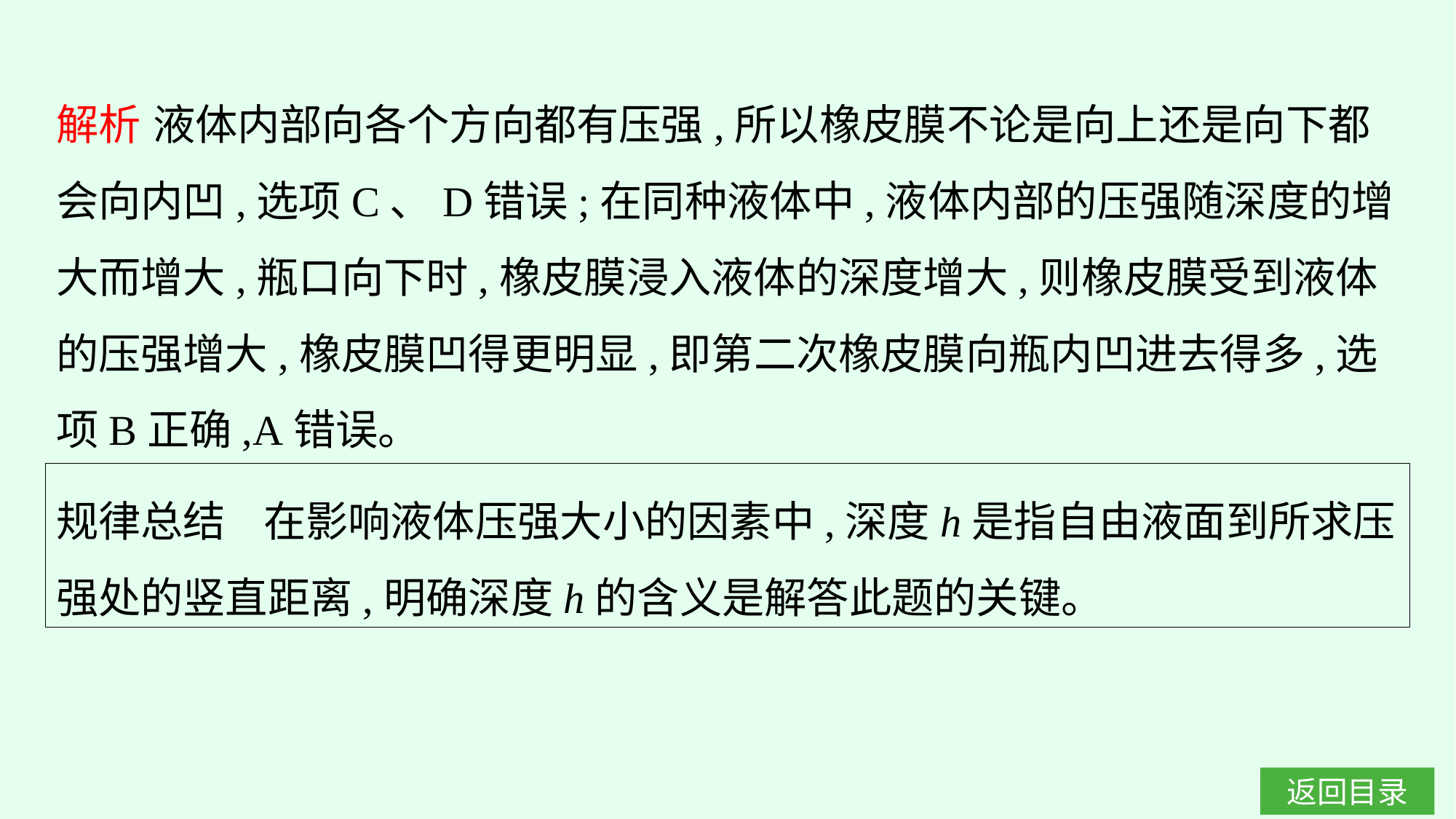

解析 液体内部向各个方向都有压强,所以橡皮膜不论是向上还是向下都会向内凹,选项C、D错误;在同种液体中,液体内部的压强随深度的增大而增大,瓶口向下时,橡皮膜浸入液体的深度增大,则橡皮膜受到液体的压强增大,橡皮膜凹得更明显,即第二次橡皮膜向瓶内凹进去得多,选项B正确,A错误。
规律总结    在影响液体压强大小的因素中,深度h是指自由液面到所求压强处的竖直距离,明确深度h的含义是解答此题的关键。